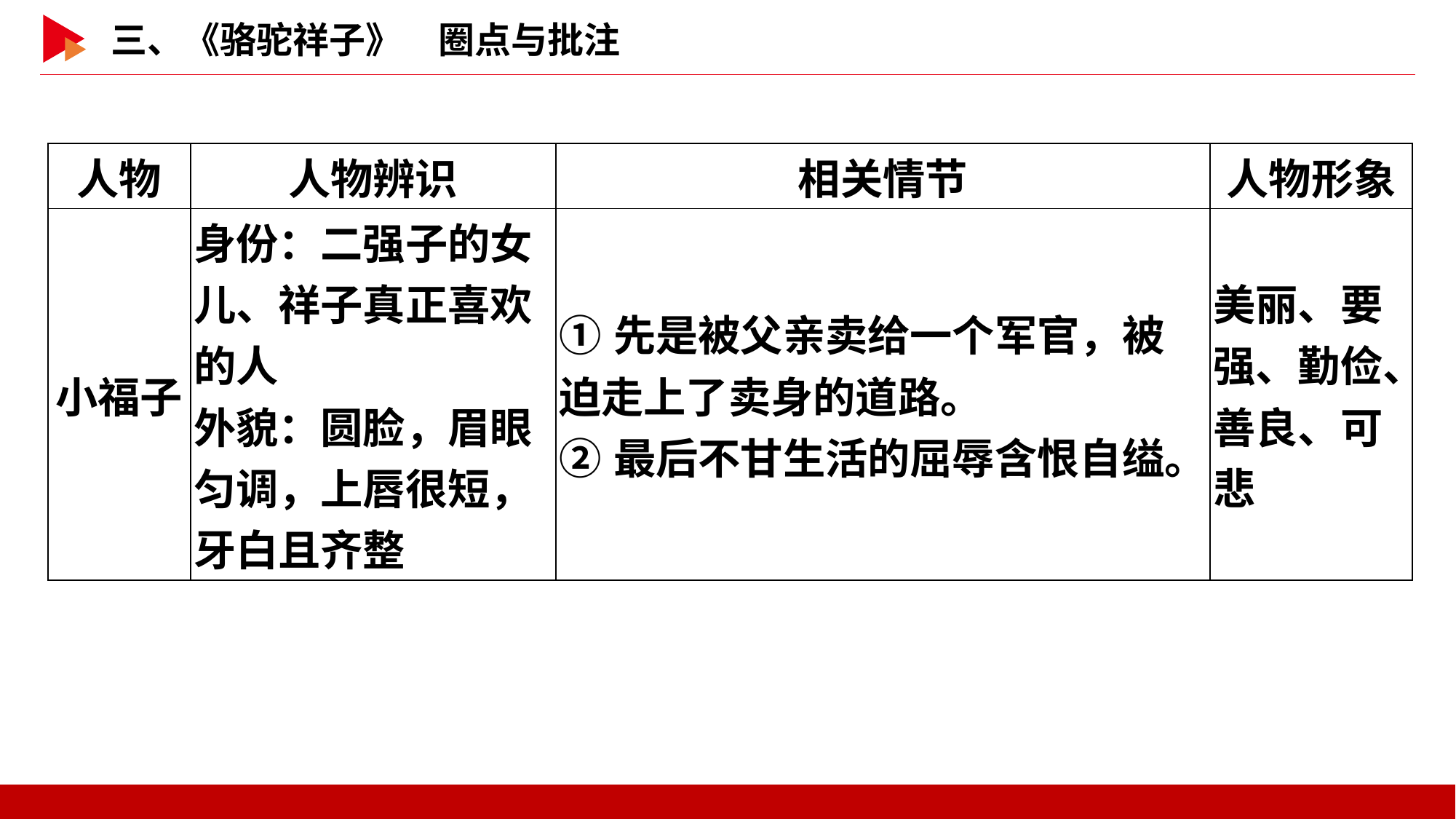

| 人物 | 人物辨识 | 相关情节 | 人物形象 |
| --- | --- | --- | --- |
| 小福子 | 身份：二强子的女儿、祥子真正喜欢的人 外貌：圆脸，眉眼匀调，上唇很短，牙白且齐整 | ①先是被父亲卖给一个军官，被迫走上了卖身的道路。 ②最后不甘生活的屈辱含恨自缢。 | 美丽、要强、勤俭、善良、可悲 |